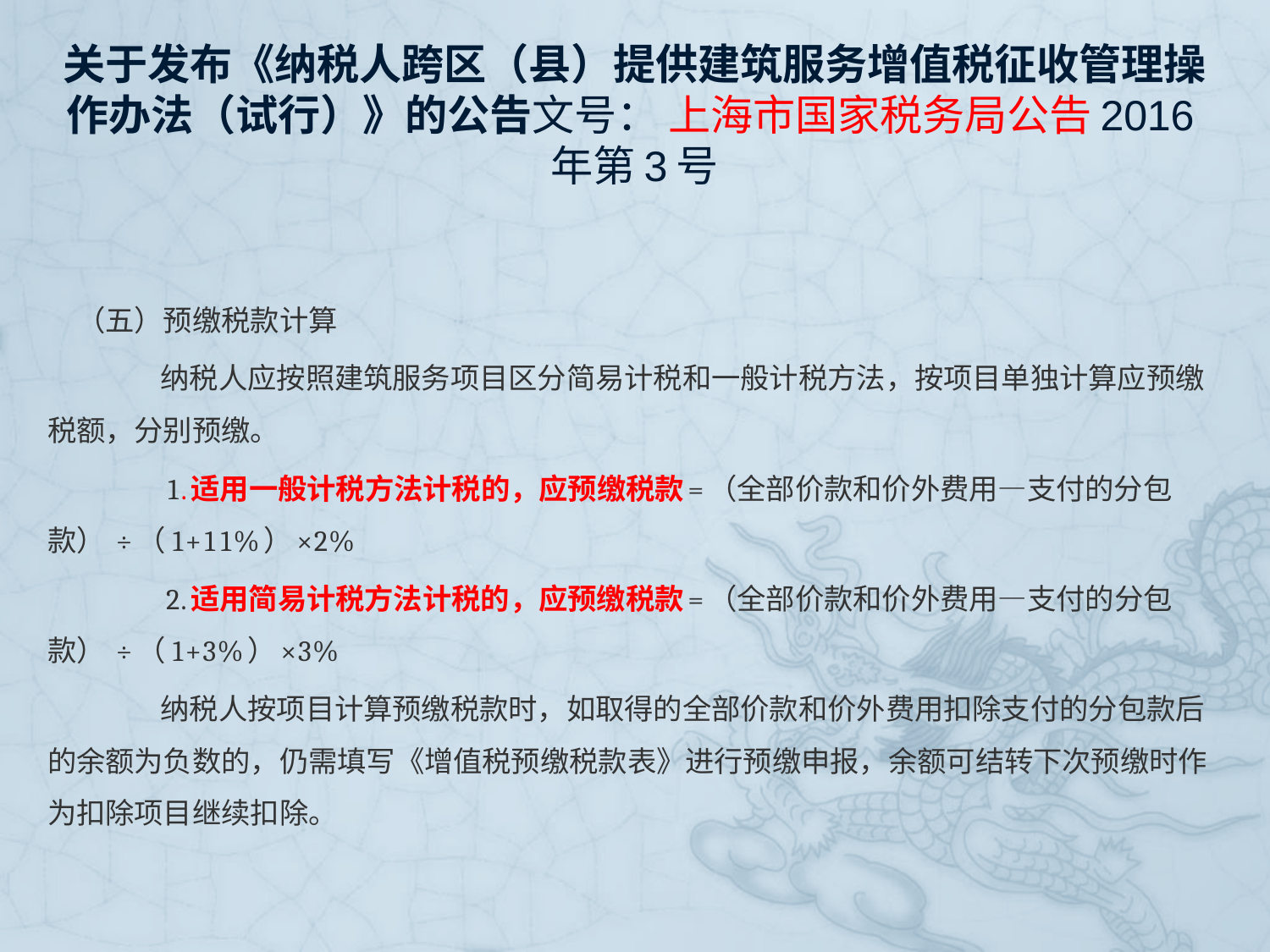

# 关于发布《纳税人跨区（县）提供建筑服务增值税征收管理操作办法（试行）》的公告文号： 上海市国家税务局公告2016年第3号
　（五）预缴税款计算
　　纳税人应按照建筑服务项目区分简易计税和一般计税方法，按项目单独计算应预缴税额，分别预缴。
　　1.适用一般计税方法计税的，应预缴税款=（全部价款和价外费用—支付的分包款） ÷（1+11%）×2%
　　2.适用简易计税方法计税的，应预缴税款=（全部价款和价外费用—支付的分包款） ÷（1+3%）×3%
　　纳税人按项目计算预缴税款时，如取得的全部价款和价外费用扣除支付的分包款后的余额为负数的，仍需填写《增值税预缴税款表》进行预缴申报，余额可结转下次预缴时作为扣除项目继续扣除。